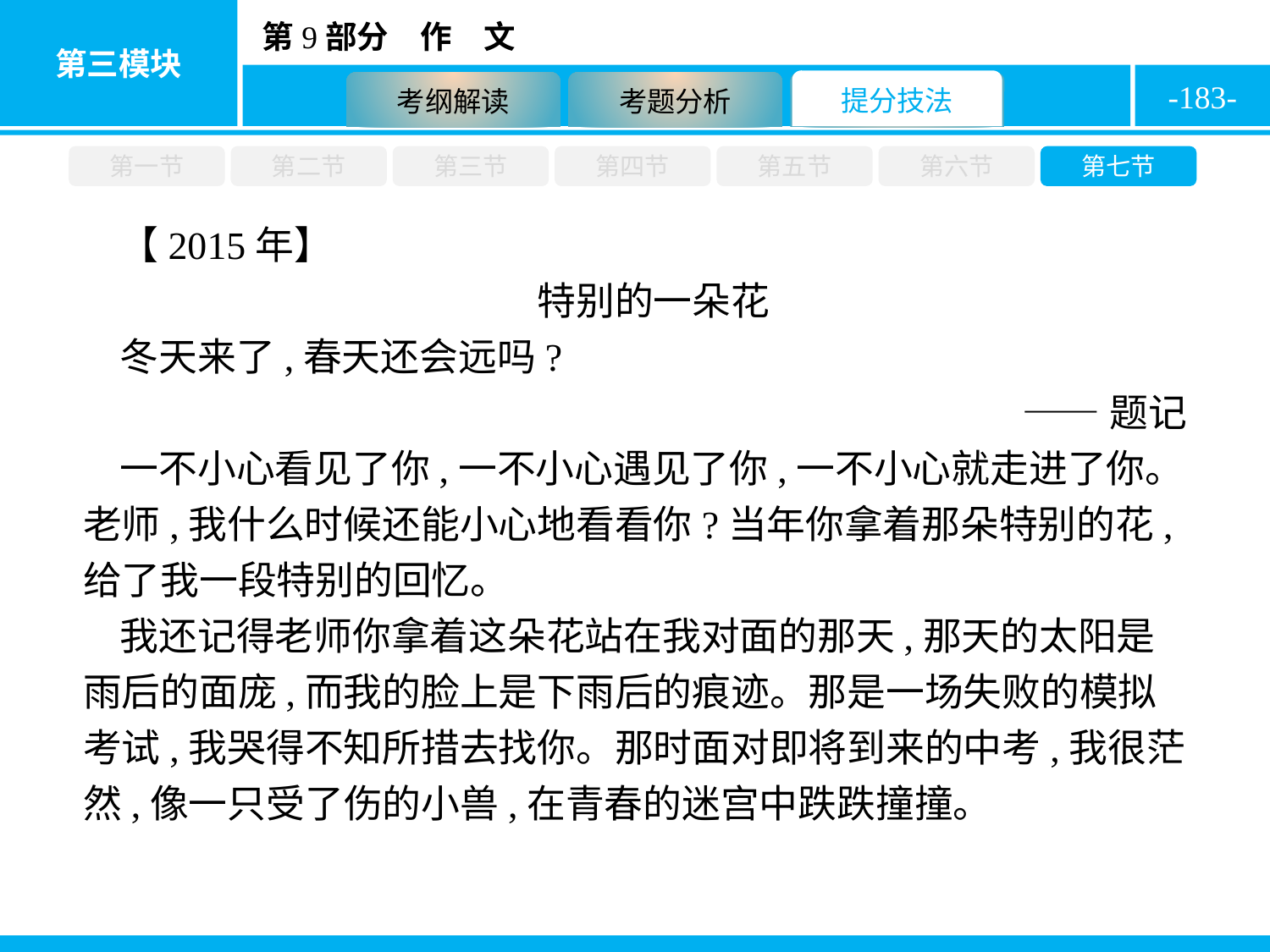

-183-
第一节
第二节
第三节
第四节
第五节
第六节
第七节
【2015年】
特别的一朵花
冬天来了,春天还会远吗?
——题记
一不小心看见了你,一不小心遇见了你,一不小心就走进了你。老师,我什么时候还能小心地看看你?当年你拿着那朵特别的花,给了我一段特别的回忆。
我还记得老师你拿着这朵花站在我对面的那天,那天的太阳是雨后的面庞,而我的脸上是下雨后的痕迹。那是一场失败的模拟考试,我哭得不知所措去找你。那时面对即将到来的中考,我很茫然,像一只受了伤的小兽,在青春的迷宫中跌跌撞撞。